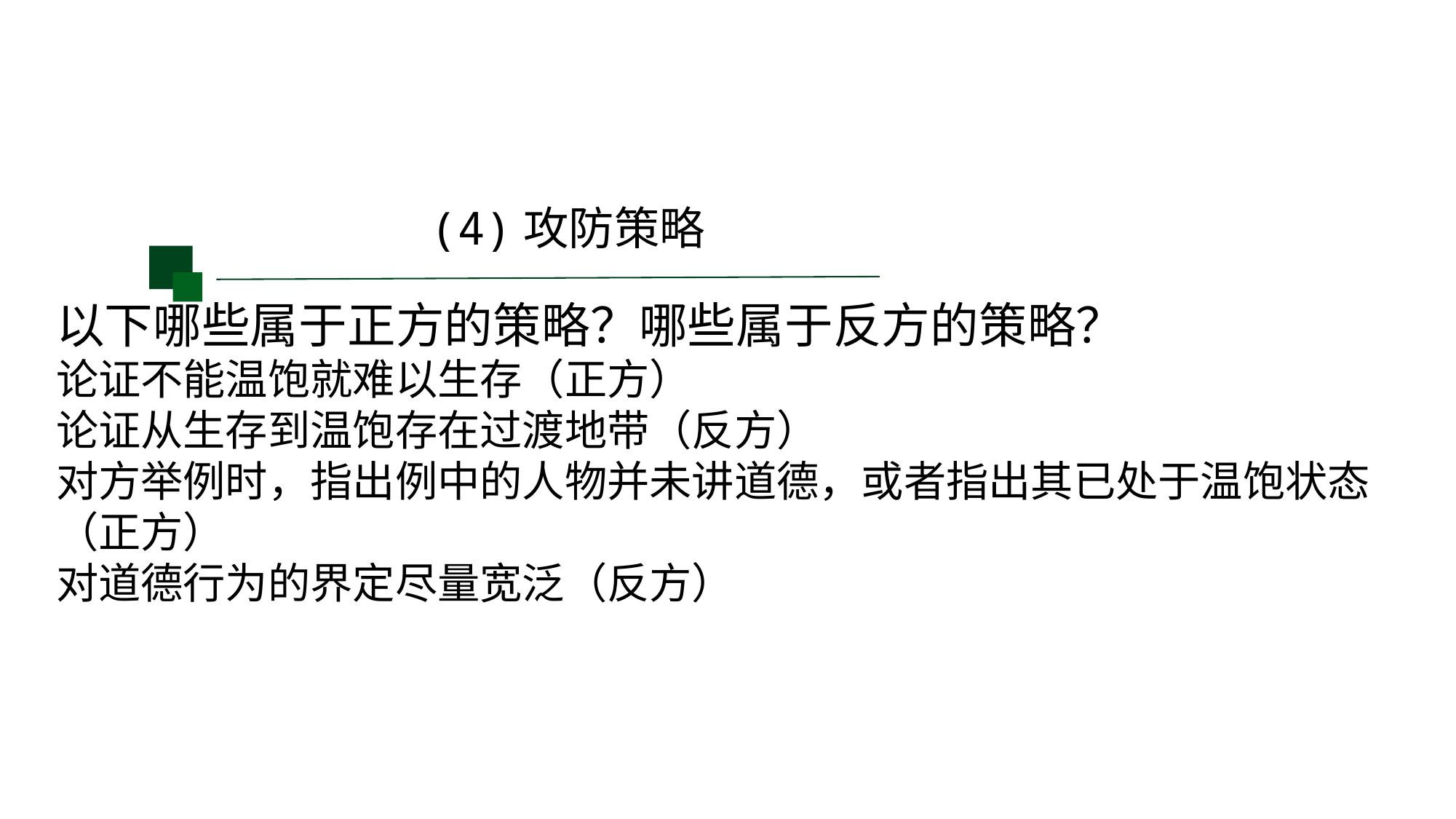

(4)攻防策略

以下哪些属于正方的策略？哪些属于反方的策略？
论证不能温饱就难以生存（正方）
论证从生存到温饱存在过渡地带（反方）
对方举例时，指出例中的人物并未讲道德，或者指出其已处于温饱状态（正方）
对道德行为的界定尽量宽泛（反方）